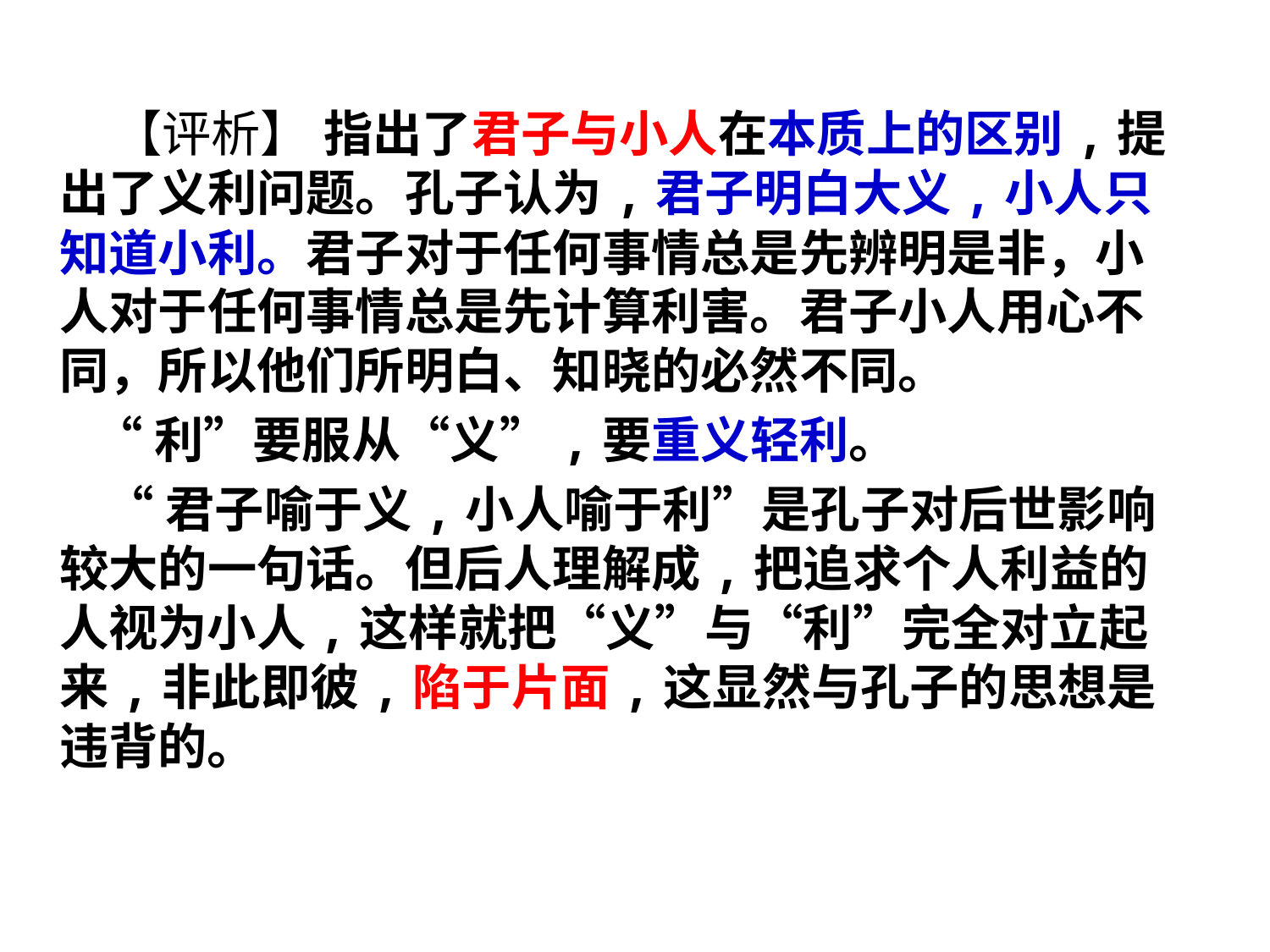

【评析】 指出了君子与小人在本质上的区别,提出了义利问题。孔子认为,君子明白大义,小人只知道小利。君子对于任何事情总是先辨明是非，小人对于任何事情总是先计算利害。君子小人用心不同，所以他们所明白、知晓的必然不同。
   “利”要服从“义”,要重义轻利。
    “君子喻于义,小人喻于利”是孔子对后世影响较大的一句话。但后人理解成,把追求个人利益的人视为小人,这样就把“义”与“利”完全对立起来,非此即彼,陷于片面,这显然与孔子的思想是违背的。